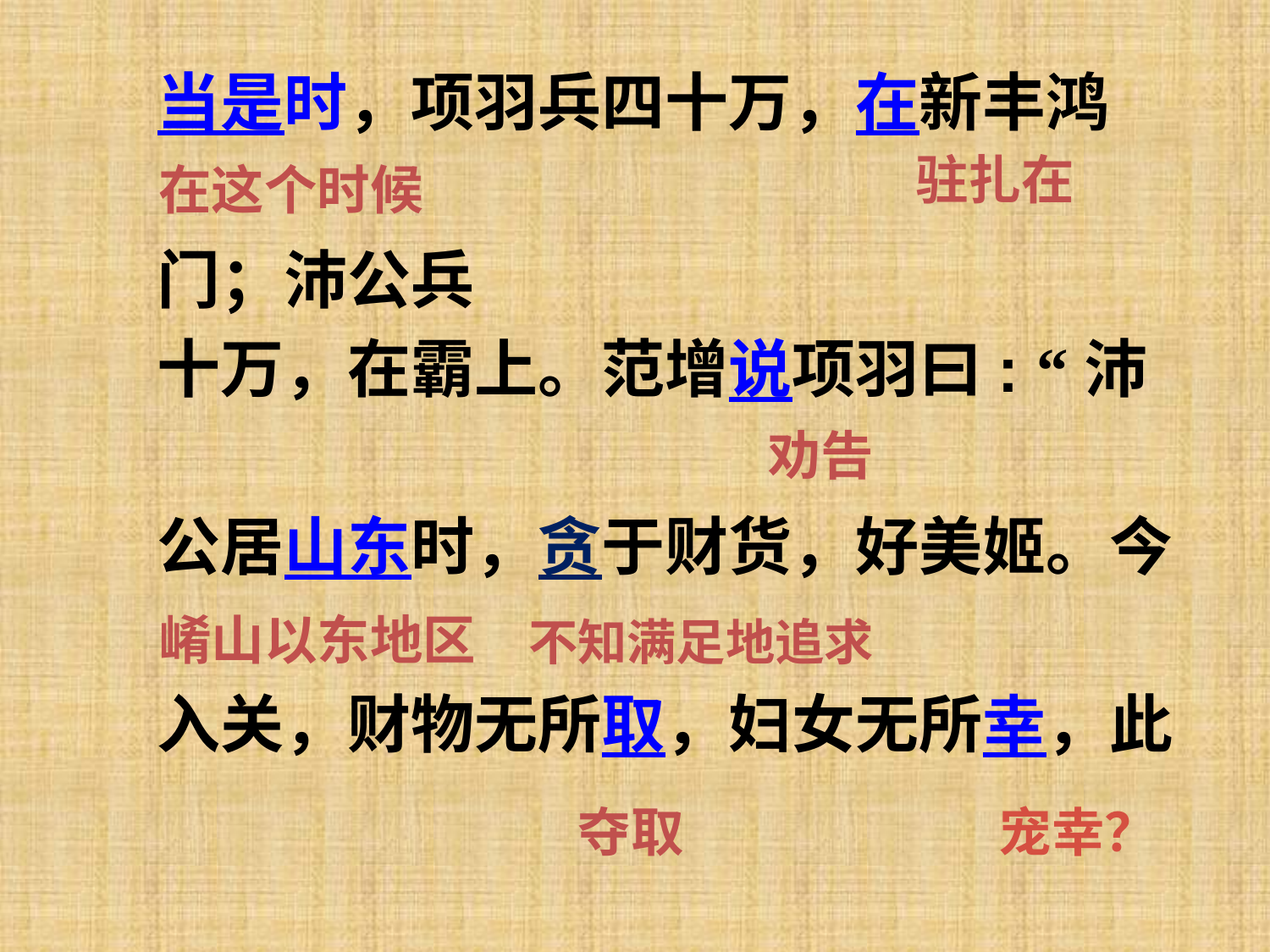

当是时，项羽兵四十万，在新丰鸿

门；沛公兵
十万，在霸上。范增说项羽曰: “沛

公居山东时，贪于财货，好美姬。今

入关，财物无所取，妇女无所幸，此

驻扎在
在这个时候
劝告
崤山以东地区

不知满足地追求
夺取
宠幸？